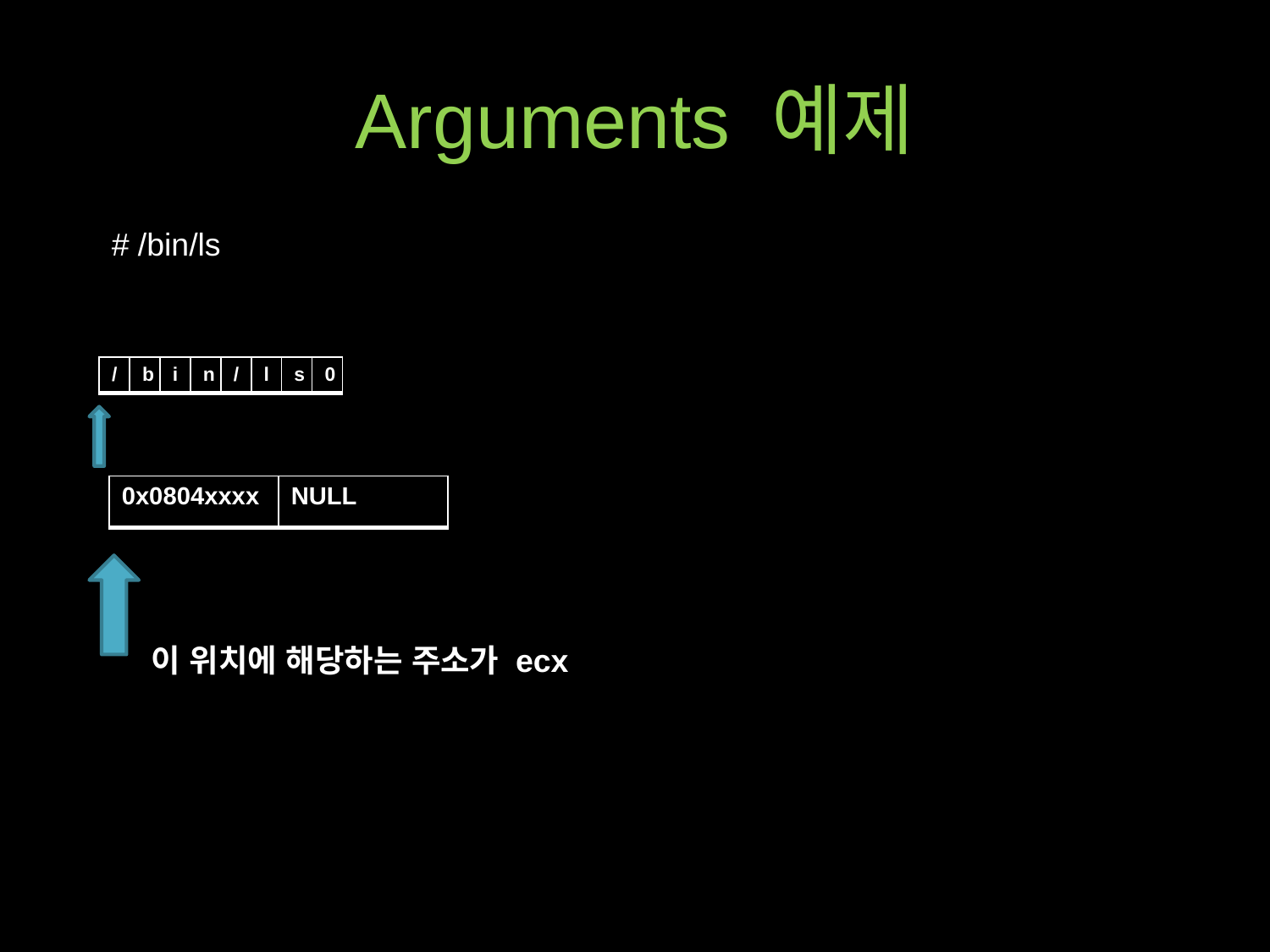

# Arguments 예제
# /bin/ls
| / | b | i | n | / | l | s | 0 |
| --- | --- | --- | --- | --- | --- | --- | --- |

| 0x0804xxxx | NULL |
| --- | --- |

이 위치에 해당하는 주소가 ecx